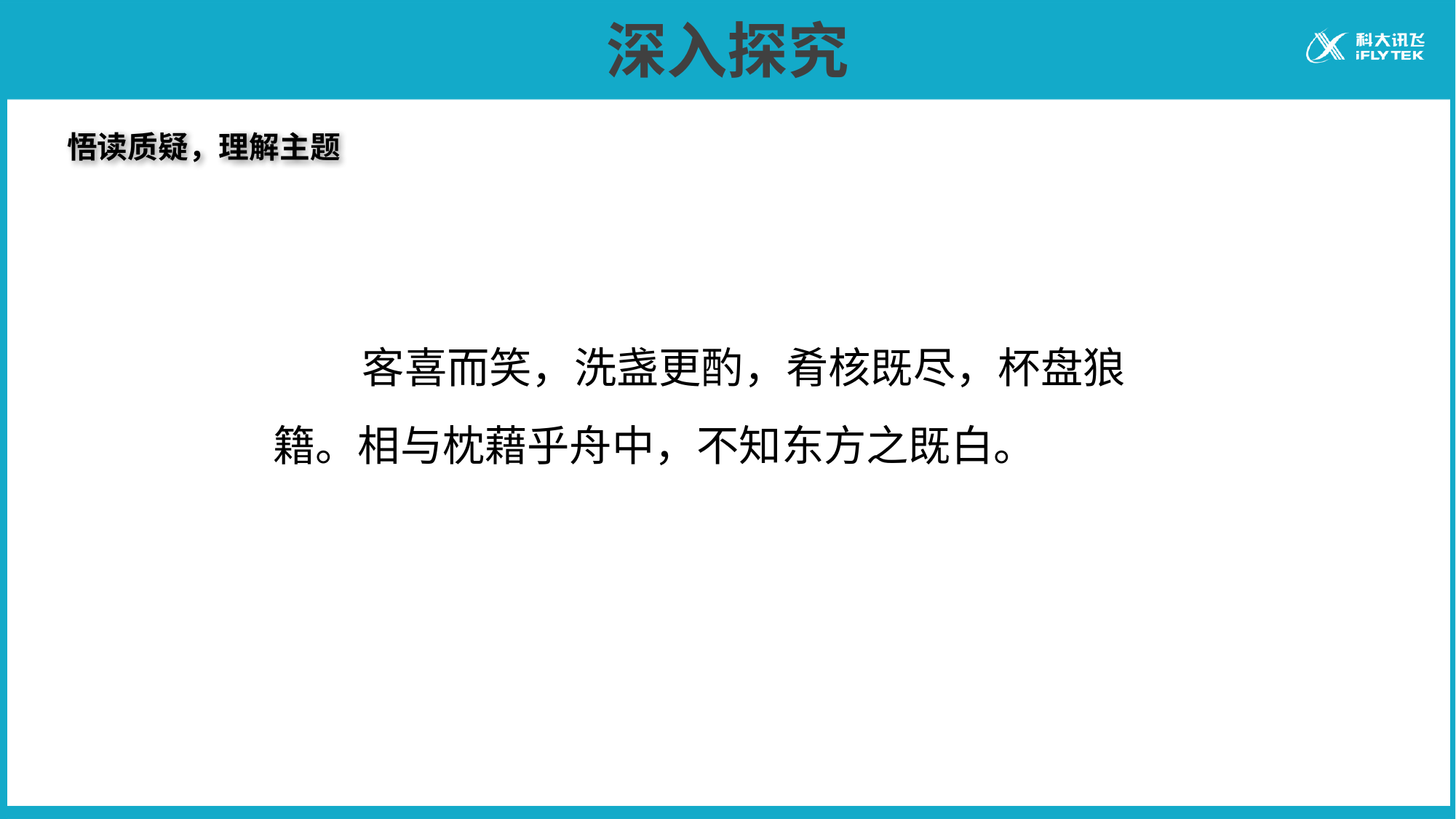

# 深入探究

悟读质疑，理解主题
       客喜而笑，洗盏更酌，肴核既尽，杯盘狼籍。相与枕藉乎舟中，不知东方之既白。